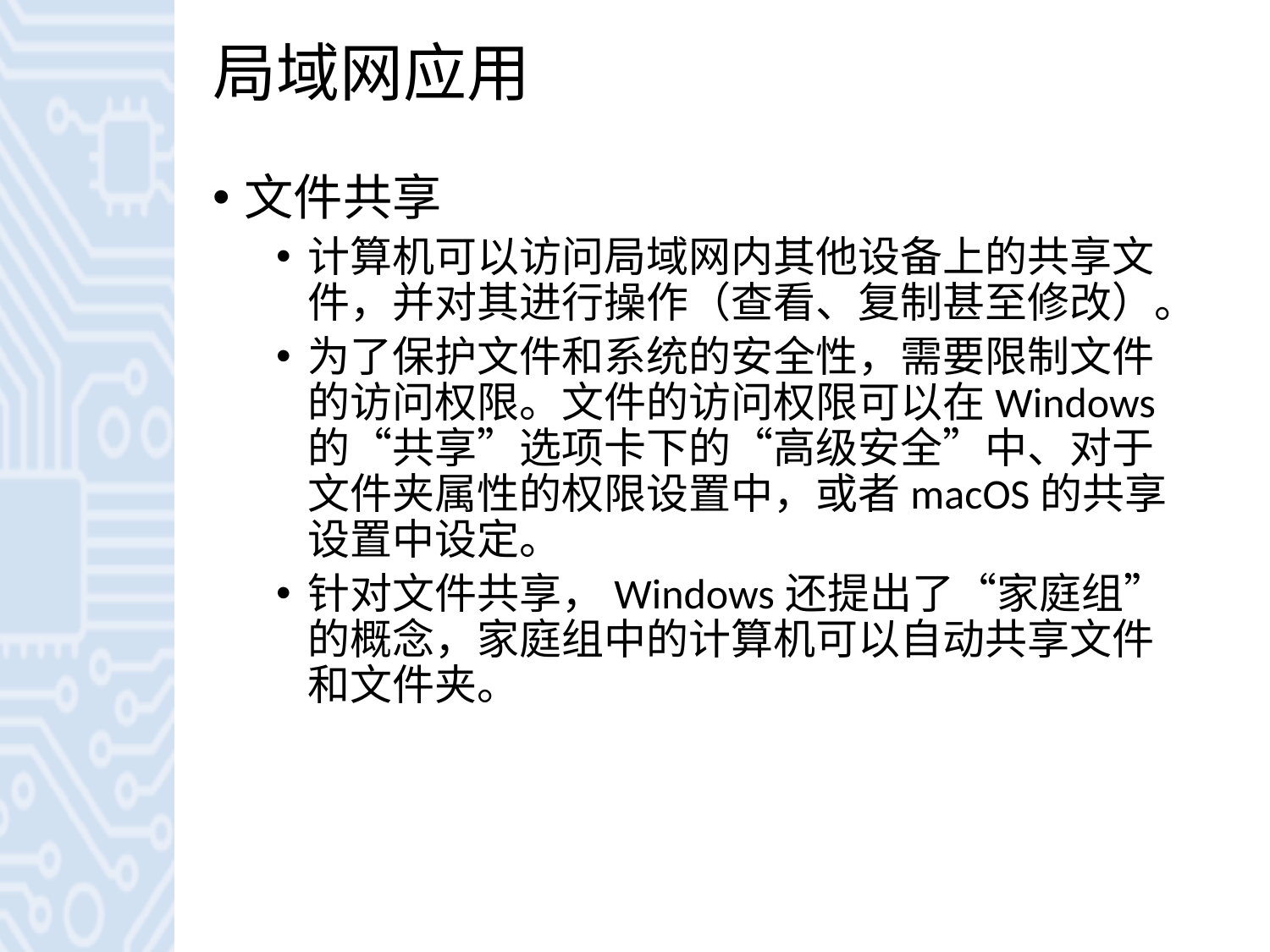

# 局域网应用
文件共享
计算机可以访问局域网内其他设备上的共享文件，并对其进行操作（查看、复制甚至修改）。
为了保护文件和系统的安全性，需要限制文件的访问权限。文件的访问权限可以在Windows的“共享”选项卡下的“高级安全”中、对于文件夹属性的权限设置中，或者macOS的共享设置中设定。
针对文件共享，Windows还提出了“家庭组”的概念，家庭组中的计算机可以自动共享文件和文件夹。